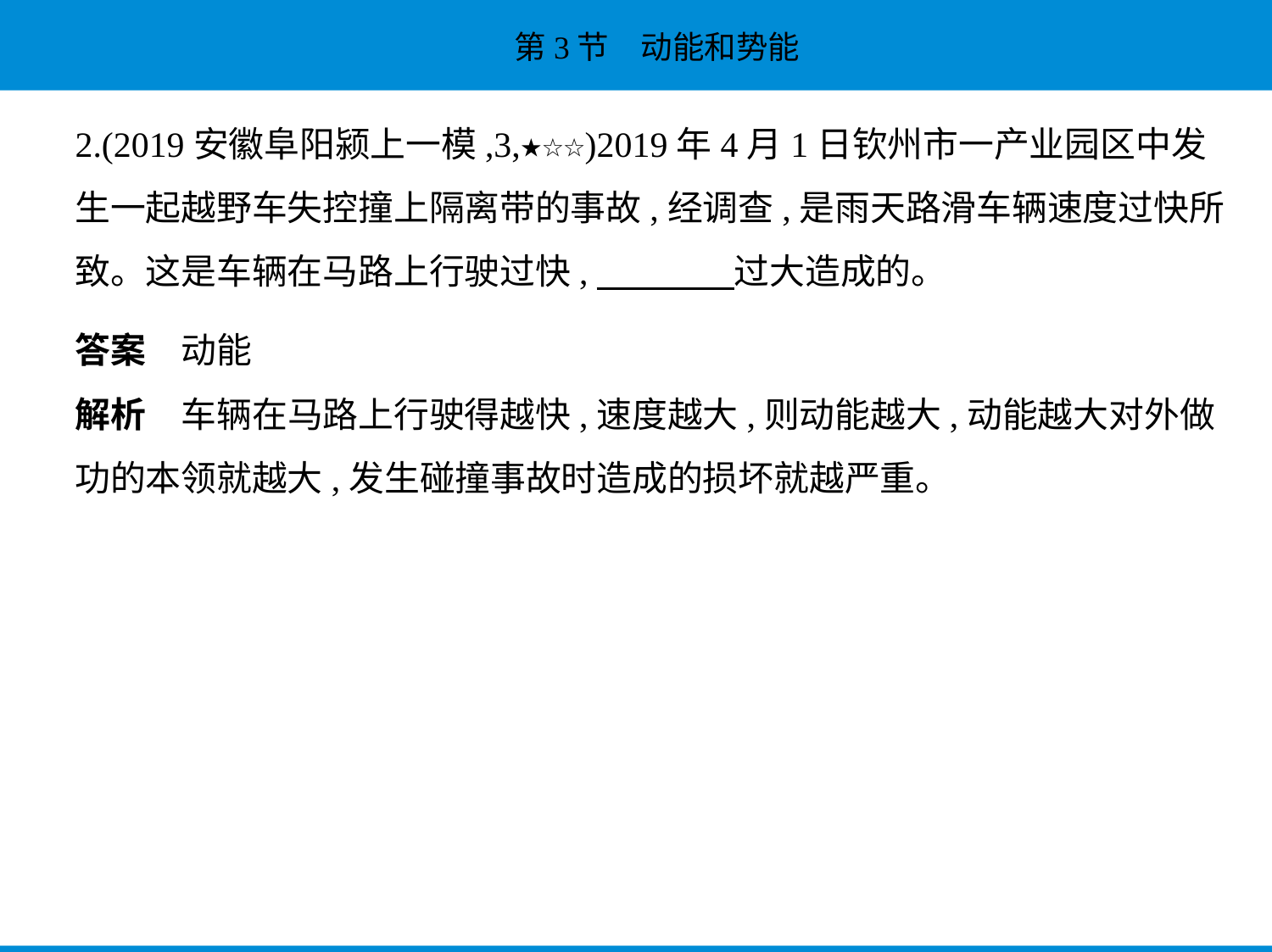

2.(2019安徽阜阳颍上一模,3,★☆☆)2019年4月1日钦州市一产业园区中发
生一起越野车失控撞上隔离带的事故,经调查,是雨天路滑车辆速度过快所
致。这是车辆在马路上行驶过快,　　　    过大造成的。
答案　动能
解析　车辆在马路上行驶得越快,速度越大,则动能越大,动能越大对外做
功的本领就越大,发生碰撞事故时造成的损坏就越严重。